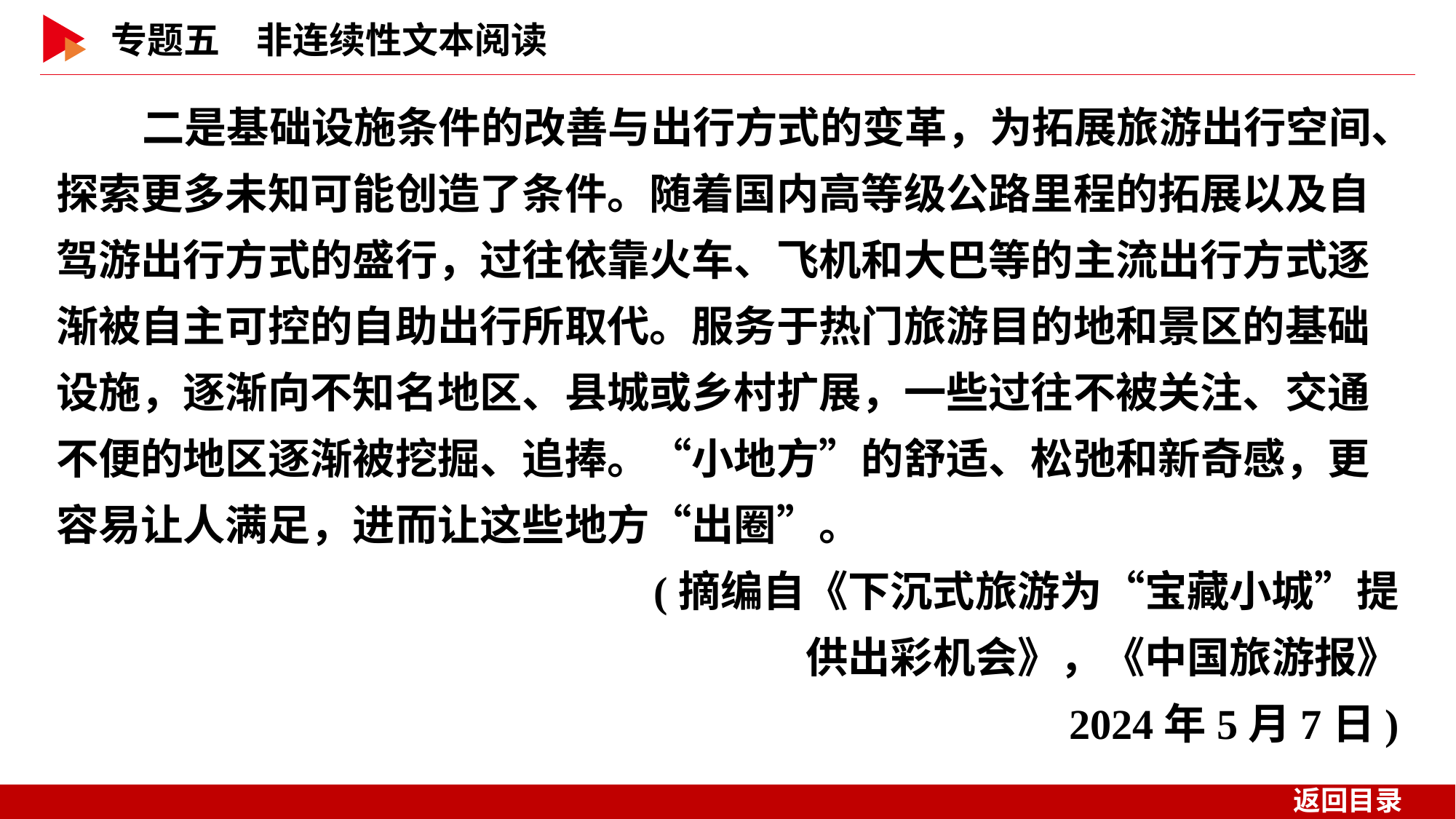

二是基础设施条件的改善与出行方式的变革，为拓展旅游出行空间、探索更多未知可能创造了条件。随着国内高等级公路里程的拓展以及自驾游出行方式的盛行，过往依靠火车、飞机和大巴等的主流出行方式逐渐被自主可控的自助出行所取代。服务于热门旅游目的地和景区的基础设施，逐渐向不知名地区、县城或乡村扩展，一些过往不被关注、交通不便的地区逐渐被挖掘、追捧。“小地方”的舒适、松弛和新奇感，更容易让人满足，进而让这些地方“出圈”。
(摘编自《下沉式旅游为“宝藏小城”提
供出彩机会》，《中国旅游报》
2024年5月7日)